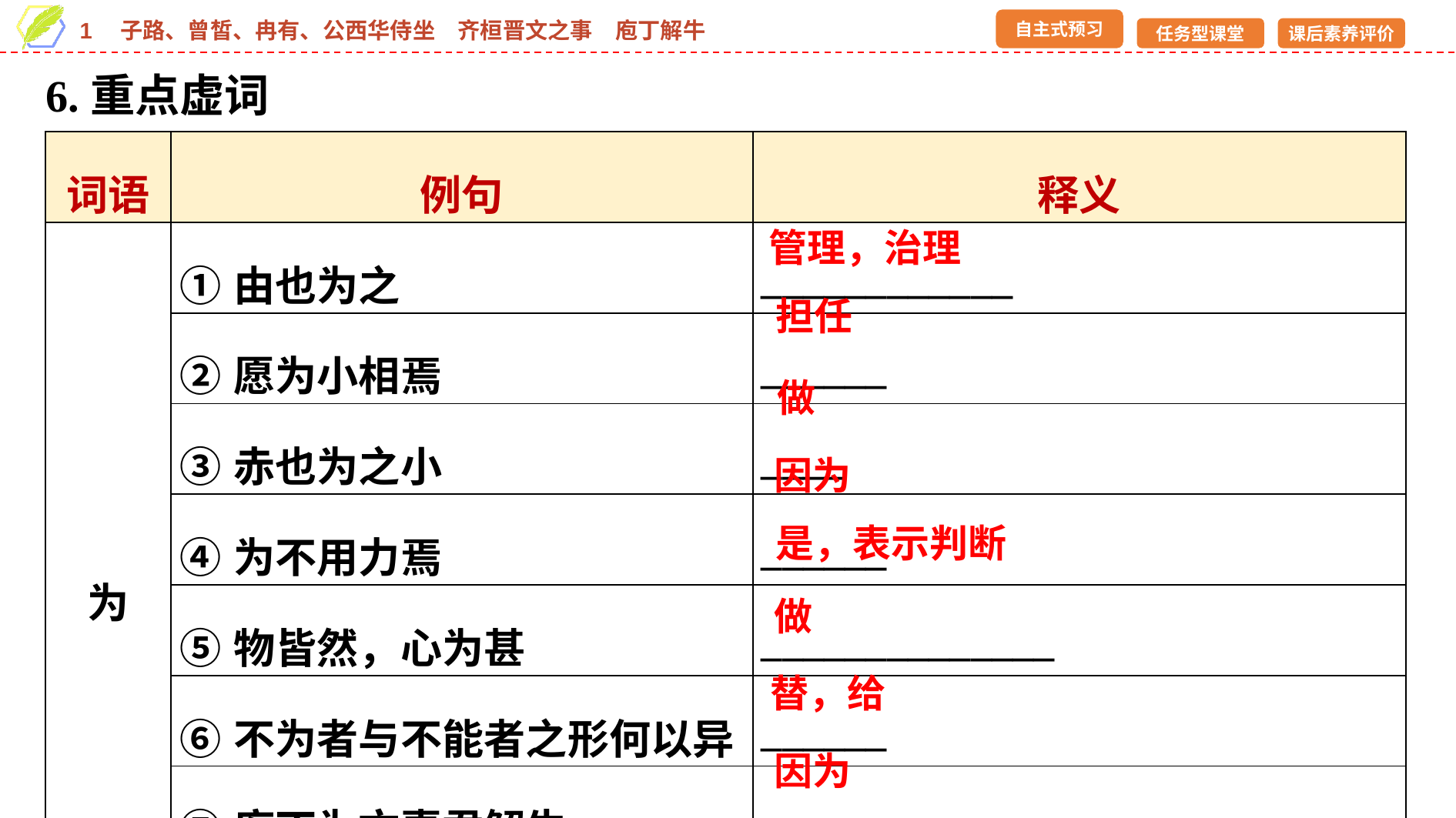

6.重点虚词
| 词语 | 例句 | 释义 |
| --- | --- | --- |
| 为 | ①由也为之 | \_\_\_\_\_\_\_\_\_\_\_\_ |
|  | ②愿为小相焉 | \_\_\_\_\_\_ |
|  | ③赤也为之小 | \_\_\_\_ |
|  | ④为不用力焉 | \_\_\_\_\_\_ |
|  | ⑤物皆然，心为甚 | \_\_\_\_\_\_\_\_\_\_\_\_\_\_ |
|  | ⑥不为者与不能者之形何以异 | \_\_\_\_\_\_ |
|  | ⑦庖丁为文惠君解牛 | \_\_\_\_\_\_\_\_ |
|  | ⑧视为止，行为迟 | \_\_\_\_\_\_ |
管理，治理
担任
做
因为
是，表示判断
做
替，给
因为